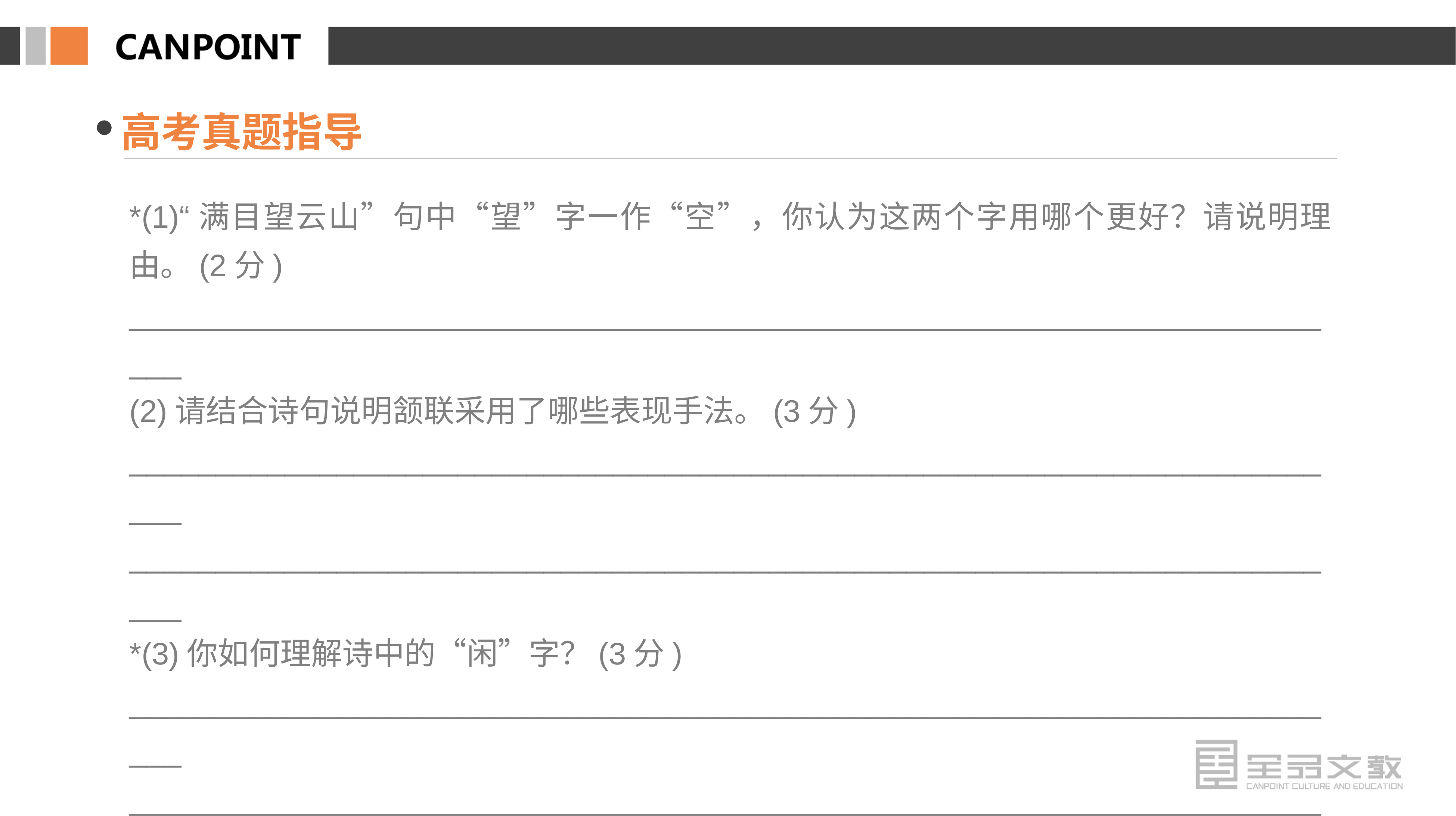

高考真题指导

*(1)“满目望云山”句中“望”字一作“空”，你认为这两个字用哪个更好？请说明理由。(2分)
________________________________________________________________________
(2)请结合诗句说明颔联采用了哪些表现手法。(3分)
________________________________________________________________________
________________________________________________________________________
*(3)你如何理解诗中的“闲”字？(3分)
________________________________________________________________________
________________________________________________________________________